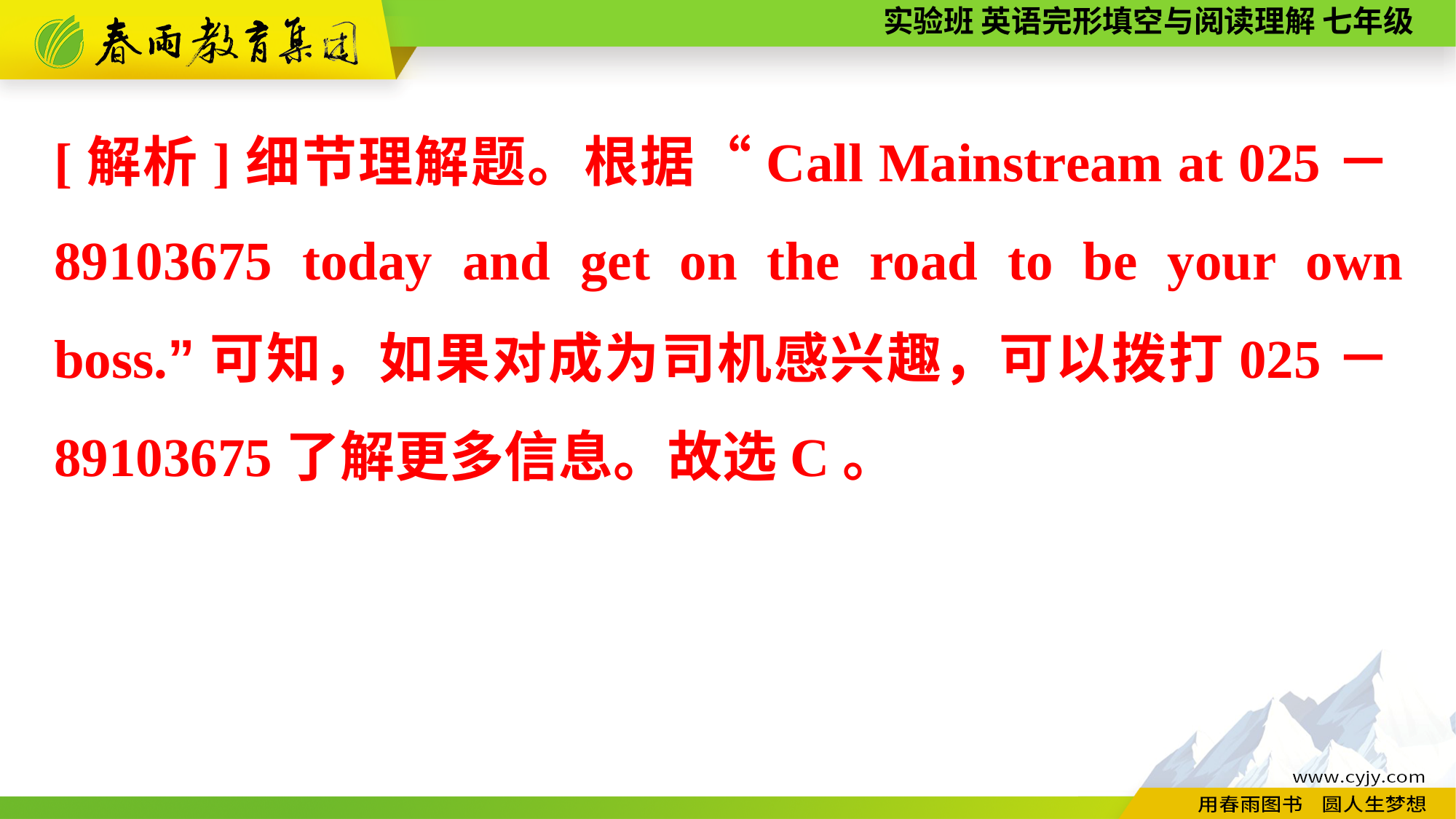

[解析]细节理解题。根据“Call Mainstream at 025－89103675 today and get on the road to be your own boss.”可知，如果对成为司机感兴趣，可以拨打025－89103675了解更多信息。故选C。